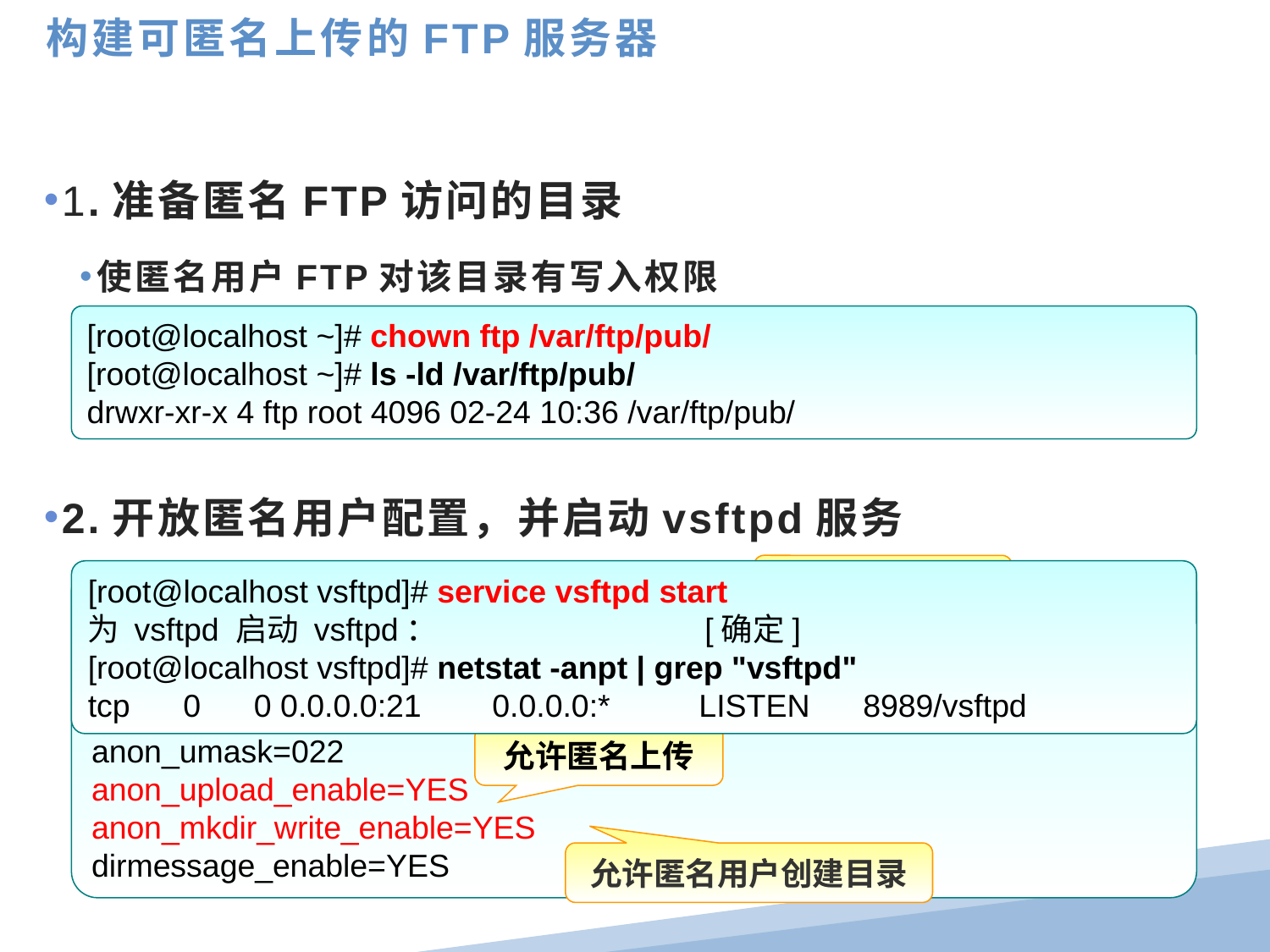

构建可匿名上传的FTP服务器
1.准备匿名FTP访问的目录
使匿名用户FTP对该目录有写入权限

2.开放匿名用户配置，并启动vsftpd服务

[root@localhost ~]# chown ftp /var/ftp/pub/
[root@localhost ~]# ls -ld /var/ftp/pub/
drwxr-xr-x 4 ftp root 4096 02-24 10:36 /var/ftp/pub/
允许匿名访问
[root@localhost vsftpd]# service vsftpd start
为 vsftpd 启动 vsftpd：                                    [确定]
[root@localhost vsftpd]# netstat -anpt | grep "vsftpd"
tcp      0      0 0.0.0.0:21        0.0.0.0:*          LISTEN      8989/vsftpd
[root@localhost]# vi /etc/vsftpd/vsftpd.conf
anonymous_enable=YES
local_enable=NO
write_enable=YES
anon_umask=022
anon_upload_enable=YES
anon_mkdir_write_enable=YES
dirmessage_enable=YES
开放服务器的写权限
允许匿名上传

允许匿名用户创建目录